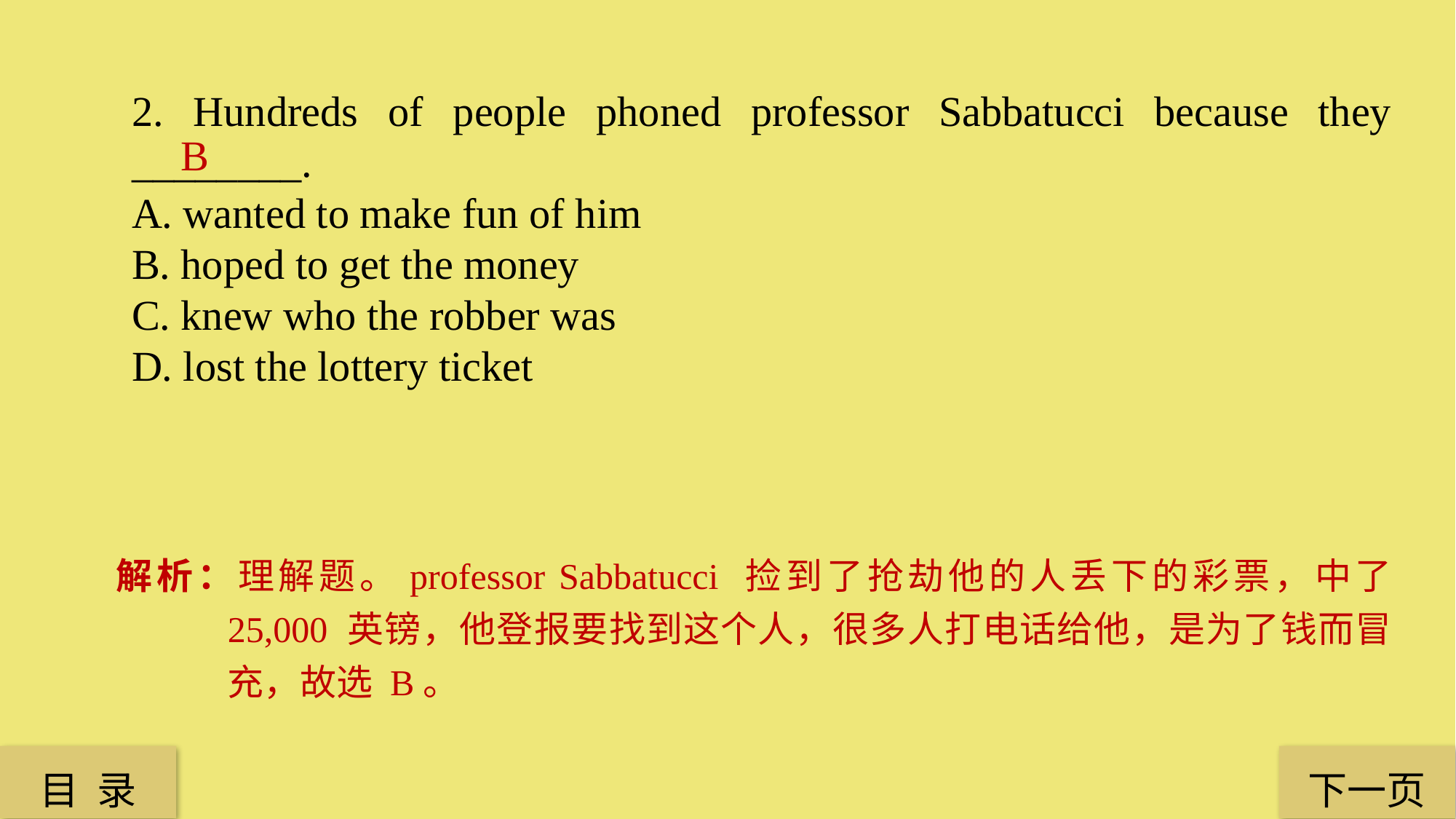

2. Hundreds of people phoned professor Sabbatucci because they ________.
A. wanted to make fun of him
B. hoped to get the money
C. knew who the robber was
D. lost the lottery ticket
B
解析：理解题。professor Sabbatucci 捡到了抢劫他的人丢下的彩票，中了 25,000 英镑，他登报要找到这个人，很多人打电话给他，是为了钱而冒充，故选 B。